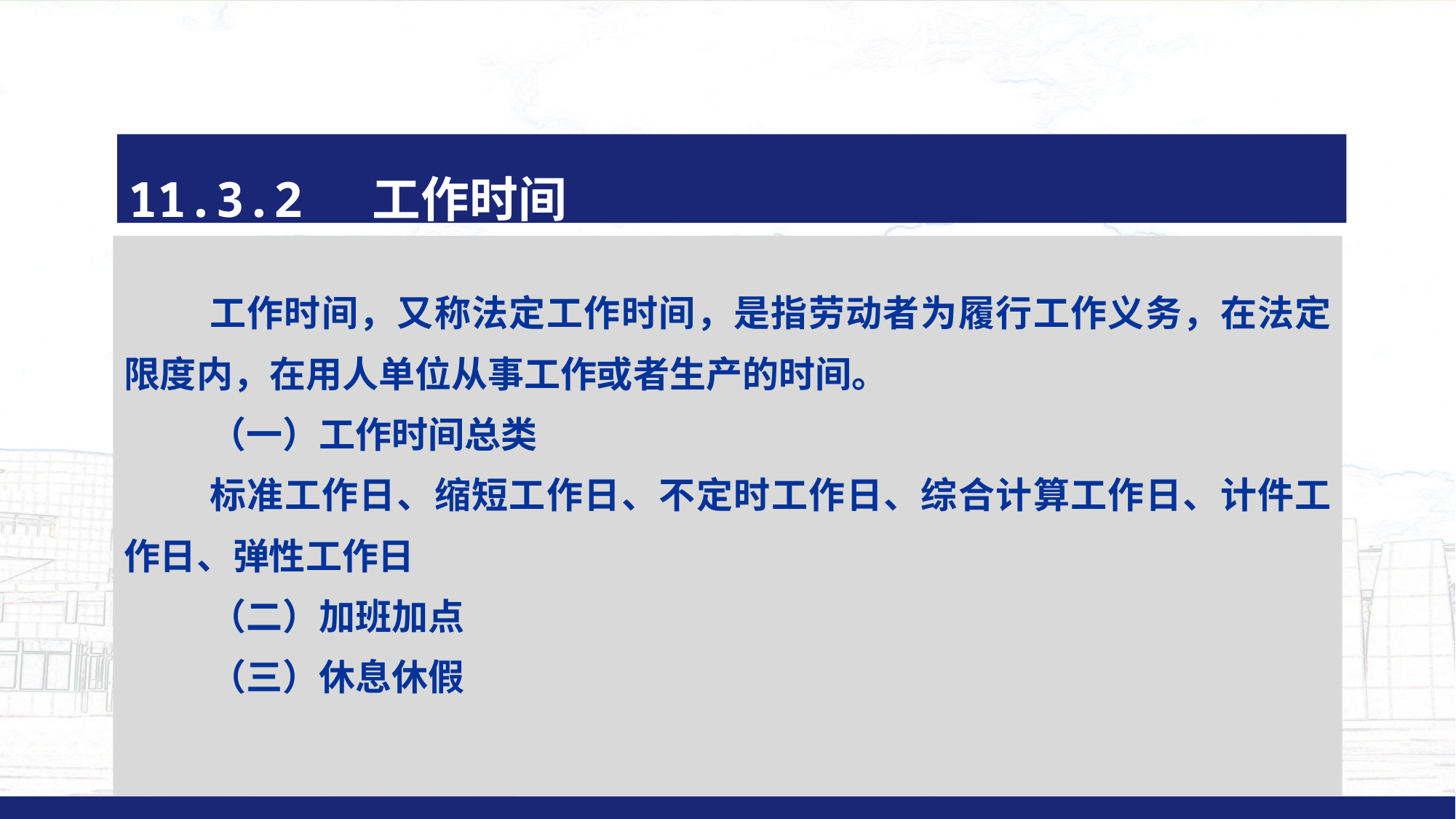

#
11.3.2  工作时间

工作时间，又称法定工作时间，是指劳动者为履行工作义务，在法定限度内，在用人单位从事工作或者生产的时间。
（一）工作时间总类
标准工作日、缩短工作日、不定时工作日、综合计算工作日、计件工作日、弹性工作日
（二）加班加点
（三）休息休假